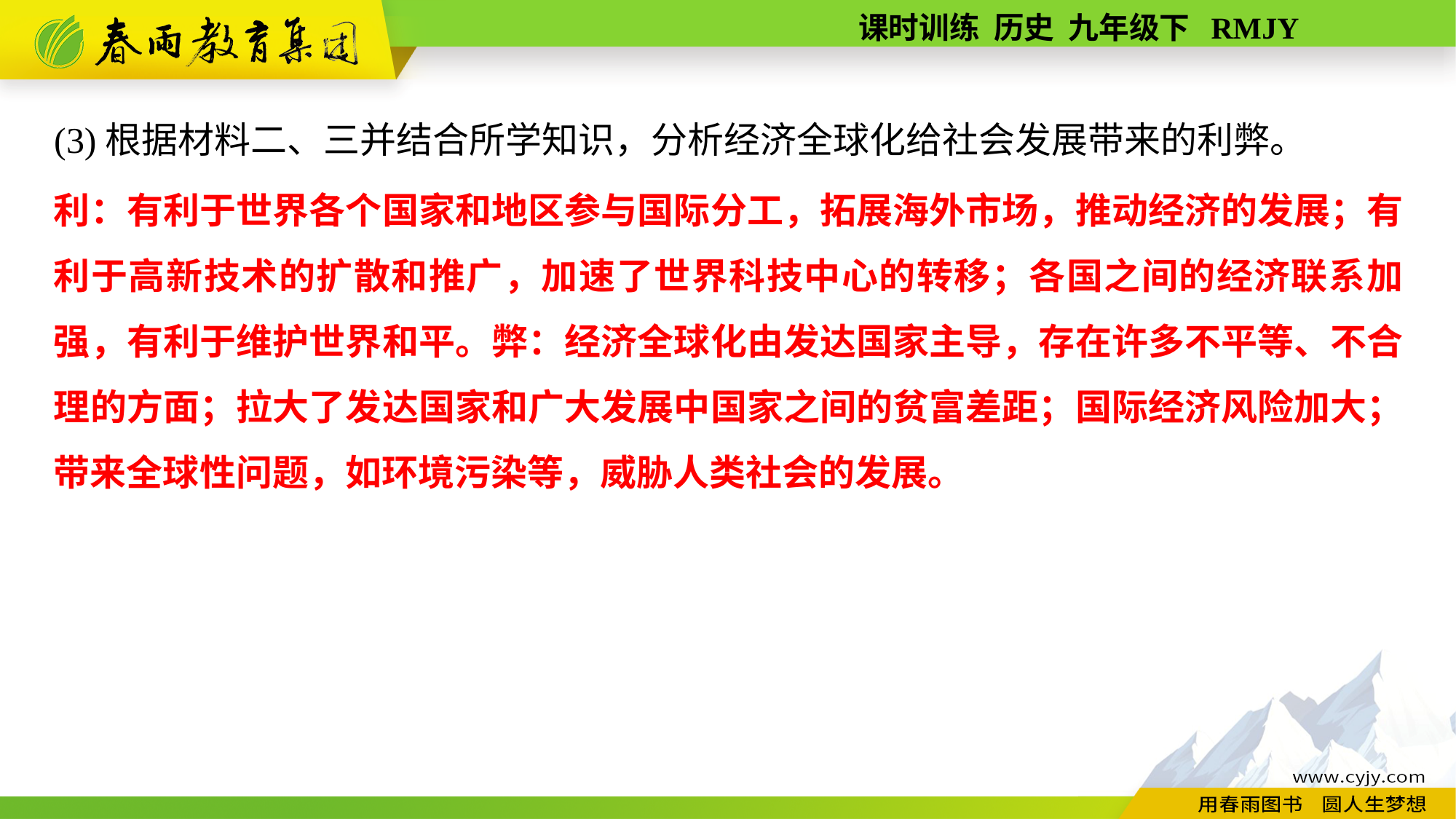

(3)根据材料二、三并结合所学知识，分析经济全球化给社会发展带来的利弊。
利：有利于世界各个国家和地区参与国际分工，拓展海外市场，推动经济的发展；有利于高新技术的扩散和推广，加速了世界科技中心的转移；各国之间的经济联系加强，有利于维护世界和平。弊：经济全球化由发达国家主导，存在许多不平等、不合理的方面；拉大了发达国家和广大发展中国家之间的贫富差距；国际经济风险加大；带来全球性问题，如环境污染等，威胁人类社会的发展。